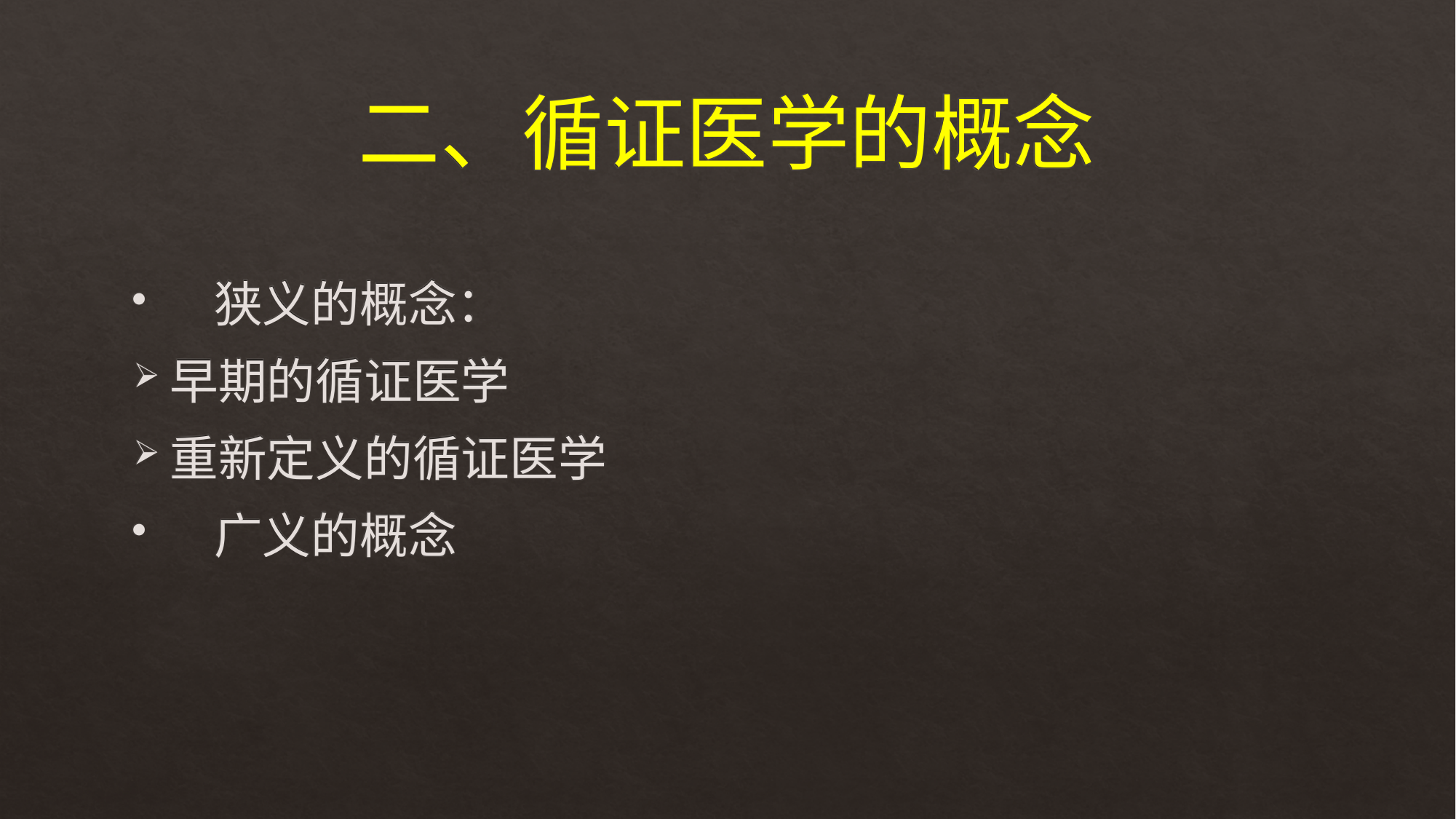

# 二、循证医学的概念
   狭义的概念：
早期的循证医学
重新定义的循证医学
   广义的概念